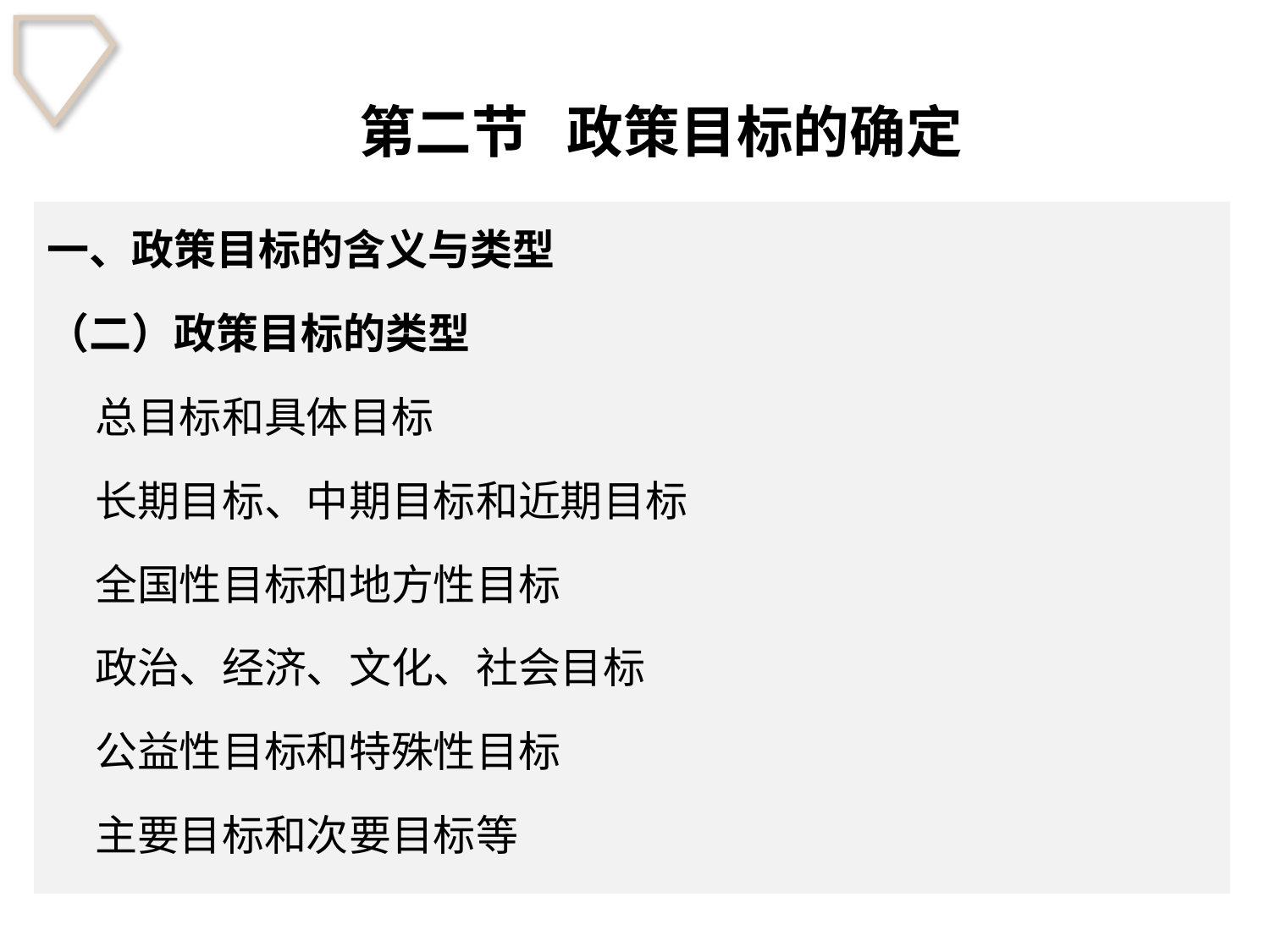

# 第二节   政策目标的确定
一、政策目标的含义与类型
（二）政策目标的类型
    总目标和具体目标
    长期目标、中期目标和近期目标
    全国性目标和地方性目标
    政治、经济、文化、社会目标
    公益性目标和特殊性目标
    主要目标和次要目标等